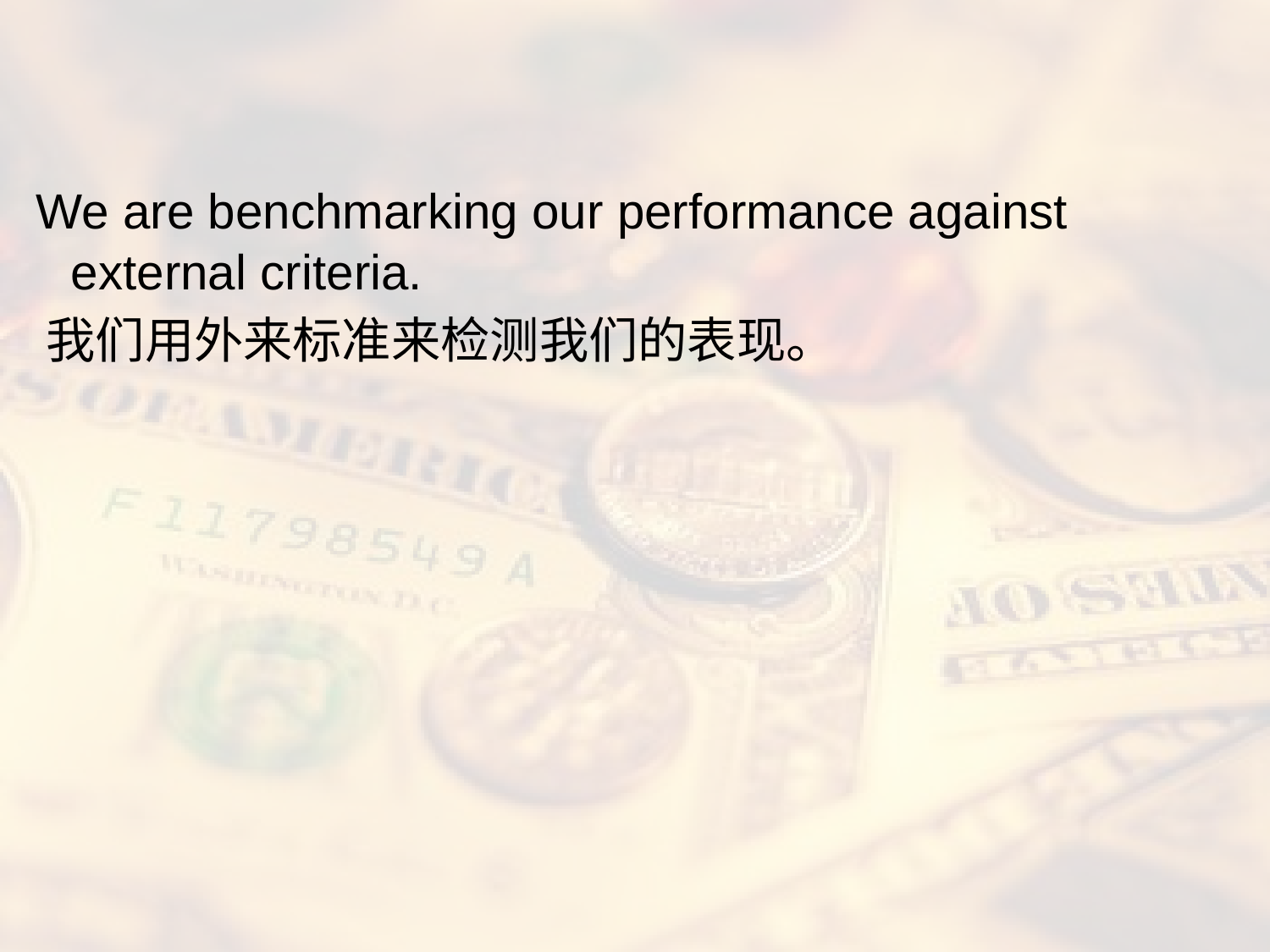

#
 We are benchmarking our performance against external criteria.
 我们用外来标准来检测我们的表现。